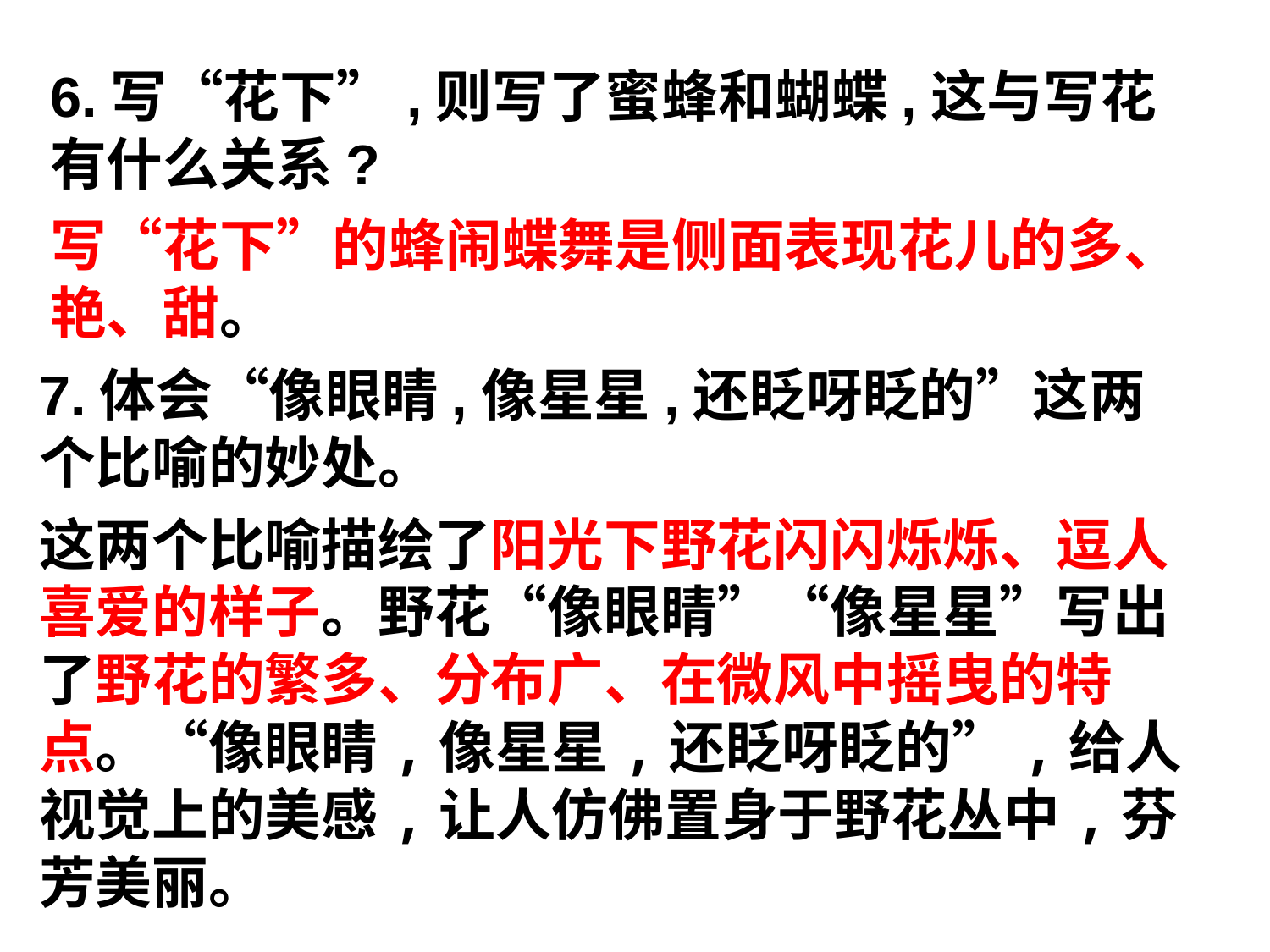

6.写“花下”,则写了蜜蜂和蝴蝶,这与写花有什么关系?
写“花下”的蜂闹蝶舞是侧面表现花儿的多、艳、甜。
7.体会“像眼睛,像星星,还眨呀眨的”这两个比喻的妙处。
这两个比喻描绘了阳光下野花闪闪烁烁、逗人喜爱的样子。野花“像眼睛”“像星星”写出了野花的繁多、分布广、在微风中摇曳的特点。“像眼睛,像星星,还眨呀眨的”,给人视觉上的美感,让人仿佛置身于野花丛中,芬芳美丽。